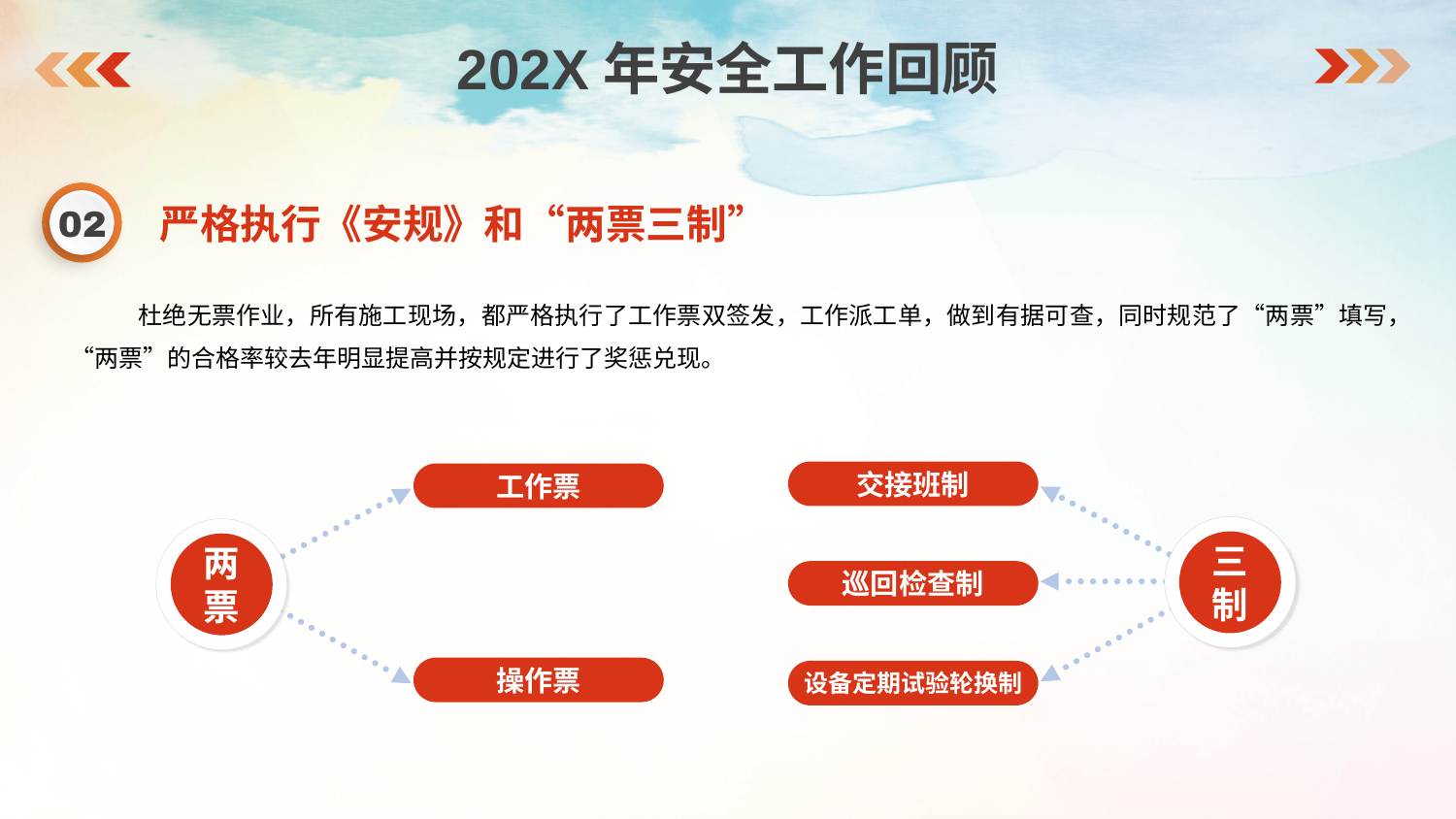

202X年安全工作回顾

02
严格执行《安规》和“两票三制”
杜绝无票作业，所有施工现场，都严格执行了工作票双签发，工作派工单，做到有据可查，同时规范了“两票”填写， “两票”的合格率较去年明显提高并按规定进行了奖惩兑现。
交接班制
工作票

三制

两票
巡回检查制

操作票
设备定期试验轮换制